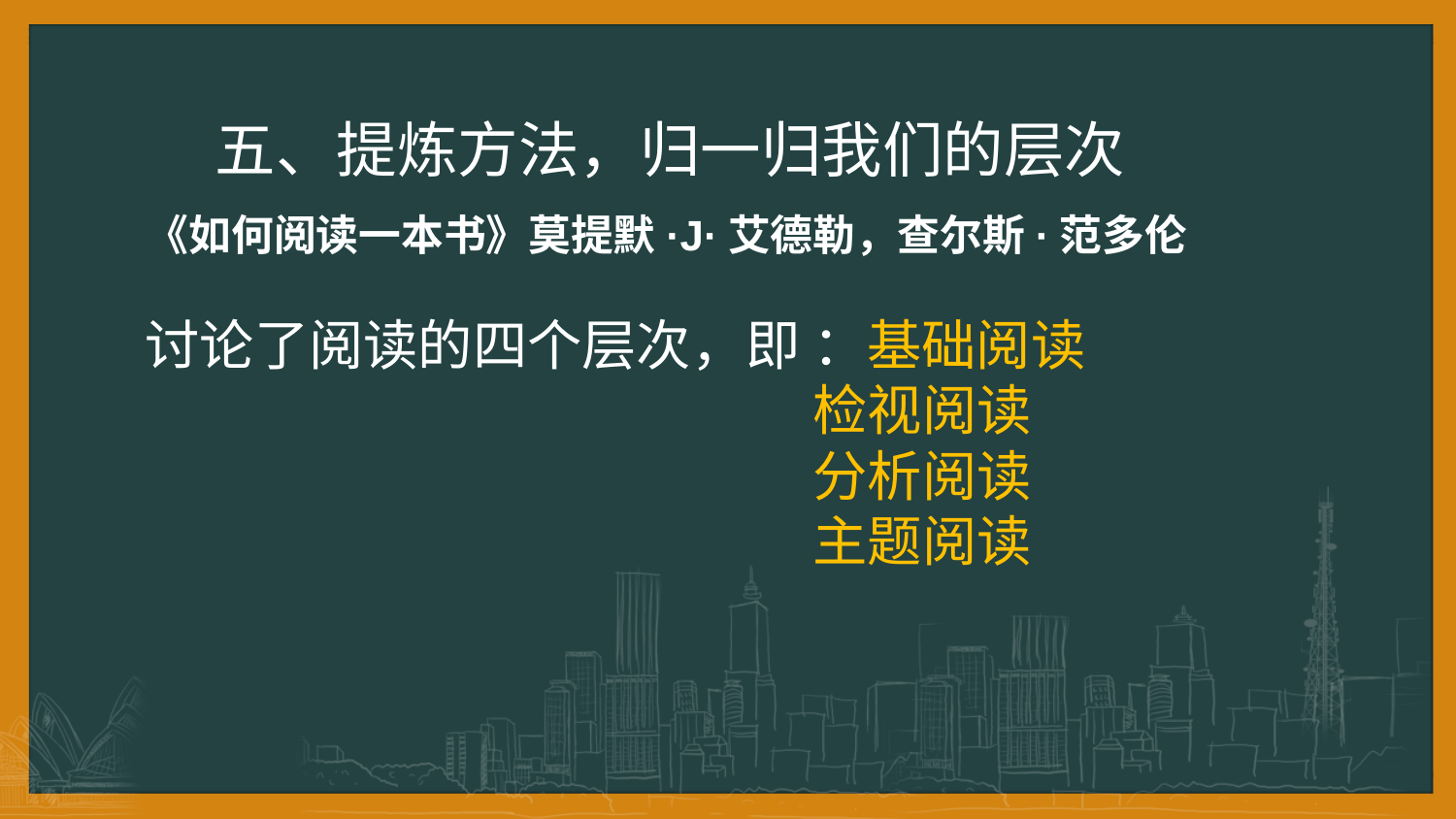

五、提炼方法，归一归我们的层次
      《如何阅读一本书》莫提默·J·艾德勒，查尔斯·范多伦

       讨论了阅读的四个层次，即 ：基础阅读
                                                          检视阅读
                                                          分析阅读
                                                          主题阅读